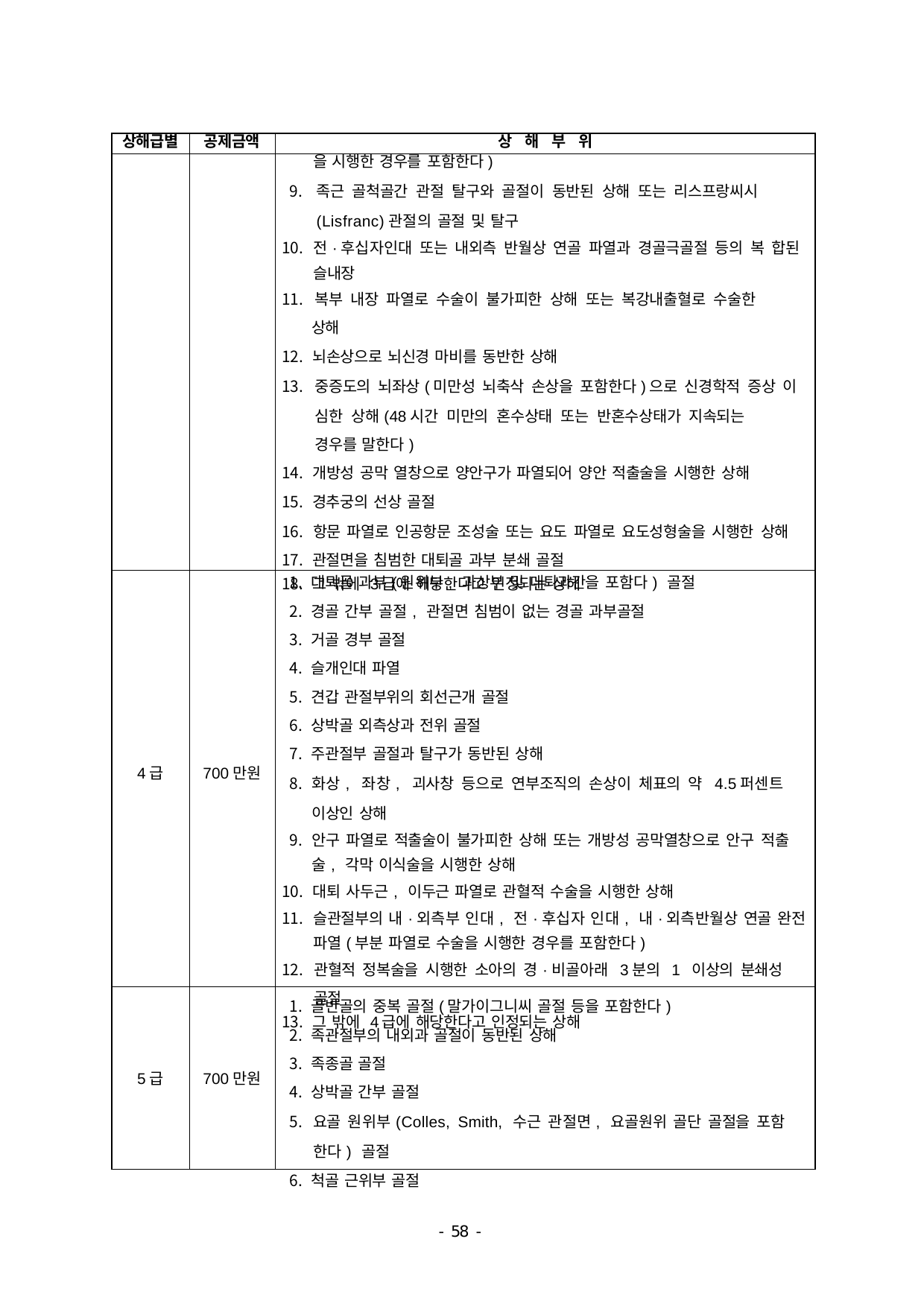

| 상해급별 | 공제금액 | 상 해 부 위 |
| --- | --- | --- |
|  |  | 을 시행한 경우를 포함한다) 족근 골척골간 관절 탈구와 골절이 동반된 상해 또는 리스프랑씨시 (Lisfranc)관절의 골절 및 탈구 전·후십자인대 또는 내외측 반월상 연골 파열과 경골극골절 등의 복 합된 슬내장 복부 내장 파열로 수술이 불가피한 상해 또는 복강내출혈로 수술한 상해 뇌손상으로 뇌신경 마비를 동반한 상해 중증도의 뇌좌상(미만성 뇌축삭 손상을 포함한다)으로 신경학적 증상 이 심한 상해(48시간 미만의 혼수상태 또는 반혼수상태가 지속되는 경우를 말한다) 개방성 공막 열창으로 양안구가 파열되어 양안 적출술을 시행한 상해 경추궁의 선상 골절 항문 파열로 인공항문 조성술 또는 요도 파열로 요도성형술을 시행한 상해 관절면을 침범한 대퇴골 과부 분쇄 골절 그 밖에 3급에 해당한다고 인정되는 상해 |
| 4급 | 700만원 | 대퇴골 과부(원위부, 과상부 및 대퇴과간을 포함다) 골절 경골 간부 골절, 관절면 침범이 없는 경골 과부골절 거골 경부 골절 슬개인대 파열 견갑 관절부위의 회선근개 골절 상박골 외측상과 전위 골절 주관절부 골절과 탈구가 동반된 상해 화상, 좌창, 괴사창 등으로 연부조직의 손상이 체표의 약 4.5퍼센트 이상인 상해 안구 파열로 적출술이 불가피한 상해 또는 개방성 공막열창으로 안구 적출술, 각막 이식술을 시행한 상해 대퇴 사두근, 이두근 파열로 관혈적 수술을 시행한 상해 슬관절부의 내·외측부 인대, 전·후십자 인대, 내·외측반월상 연골 완전 파열(부분 파열로 수술을 시행한 경우를 포함한다) 관혈적 정복술을 시행한 소아의 경·비골아래 3분의 1 이상의 분쇄성 골절 그 밖에 4급에 해당한다고 인정되는 상해 |
| 5급 | 700만원 | 골반골의 중복 골절(말가이그니씨 골절 등을 포함한다) 족관절부의 내외과 골절이 동반된 상해 족종골 골절 상박골 간부 골절 요골 원위부(Colles, Smith, 수근 관절면, 요골원위 골단 골절을 포함 한다) 골절 척골 근위부 골절 |
- 58 -